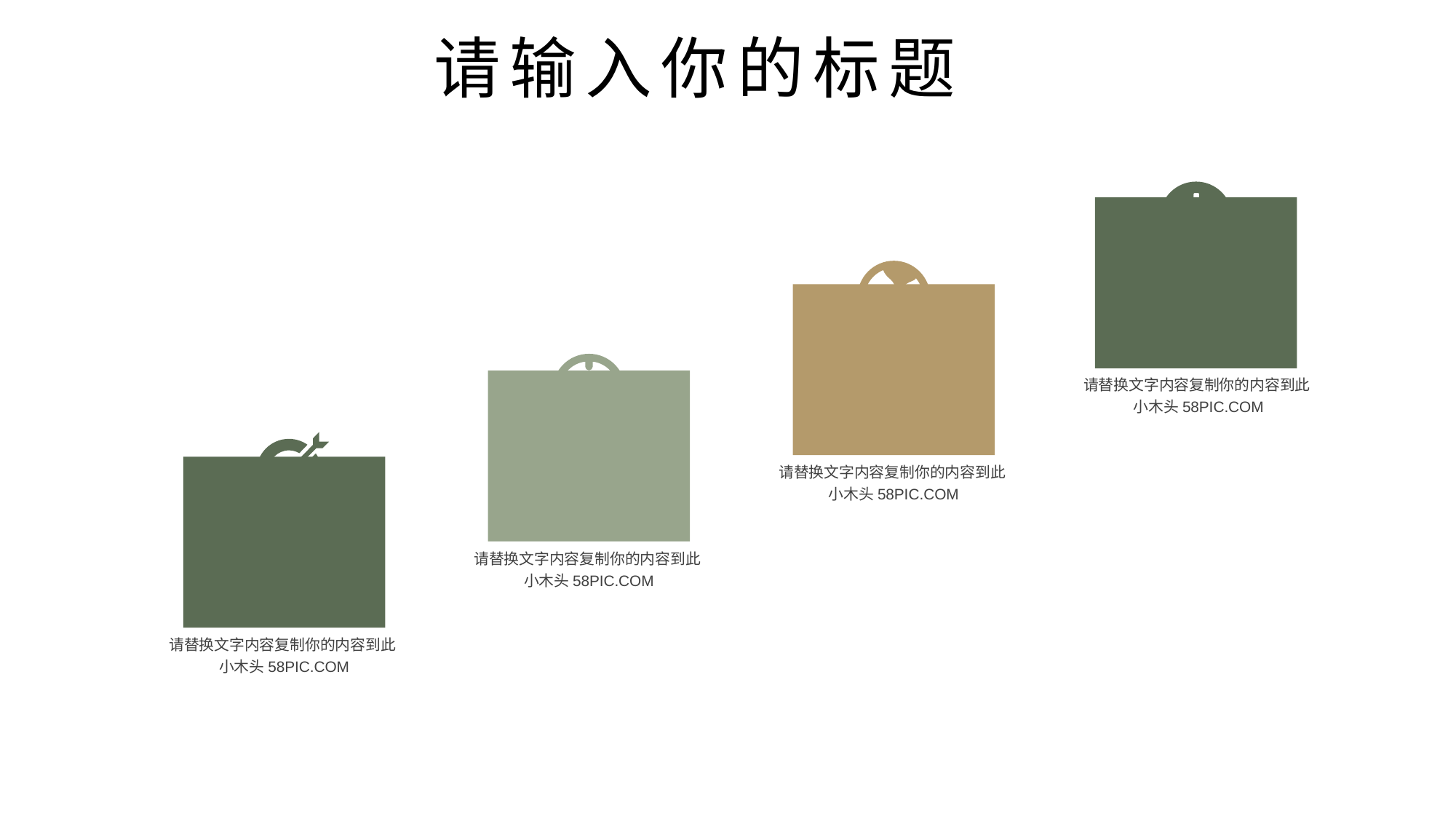

2018
请替换文字内容复制你的内容到此
小木头58PIC.COM

2017
请替换文字内容复制你的内容到此
小木头58PIC.COM

2016
请替换文字内容复制你的内容到此
小木头58PIC.COM

2015
请替换文字内容复制你的内容到此
小木头58PIC.COM